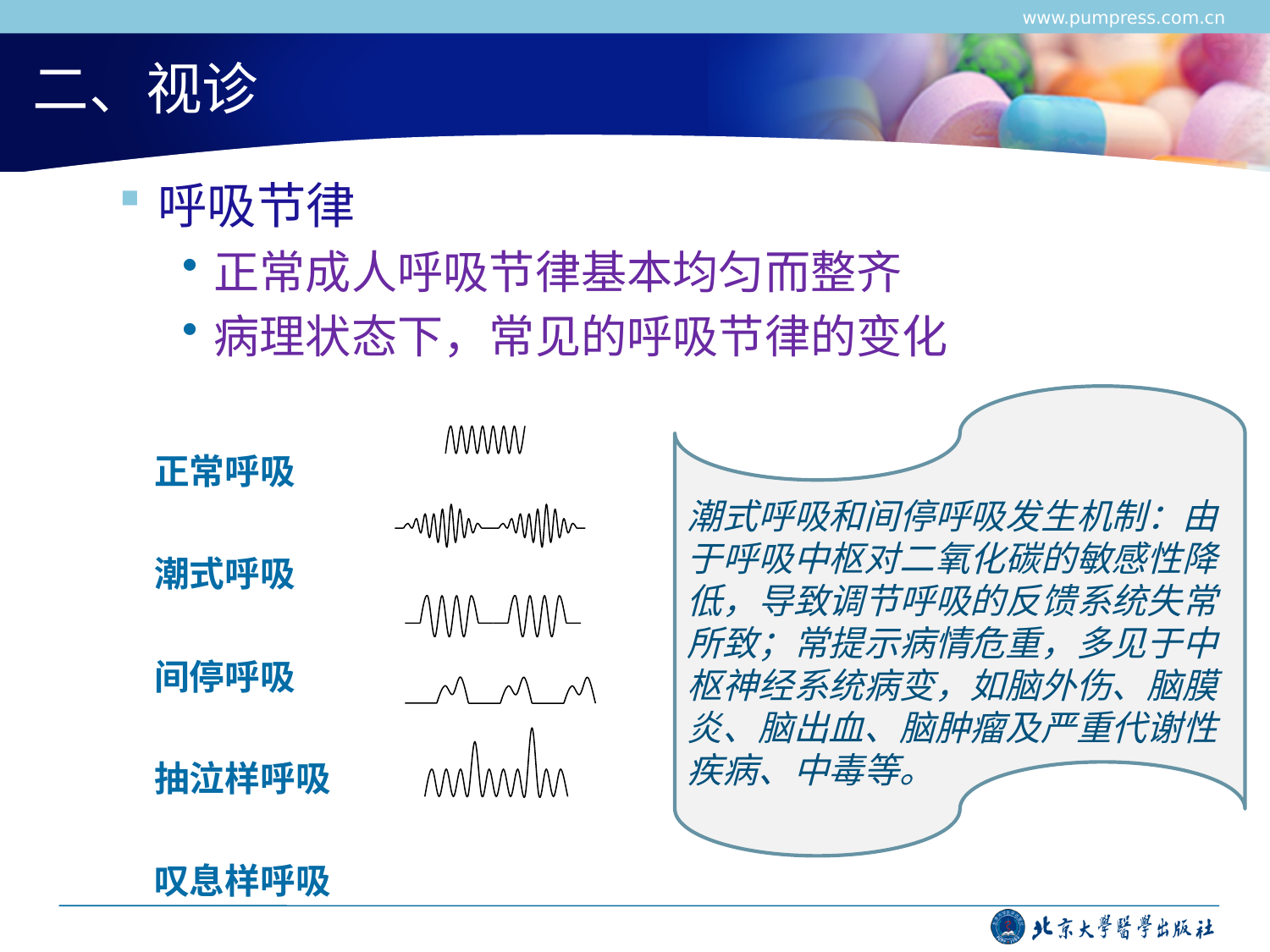

www.pumpress.com.cn
# 二、视诊
呼吸节律
正常成人呼吸节律基本均匀而整齐
病理状态下，常见的呼吸节律的变化

潮式呼吸和间停呼吸发生机制：由于呼吸中枢对二氧化碳的敏感性降低，导致调节呼吸的反馈系统失常所致；常提示病情危重，多见于中枢神经系统病变，如脑外伤、脑膜炎、脑出血、脑肿瘤及严重代谢性疾病、中毒等。
| 正常呼吸 潮式呼吸 间停呼吸 抽泣样呼吸 叹息样呼吸 |  |
| --- | --- |